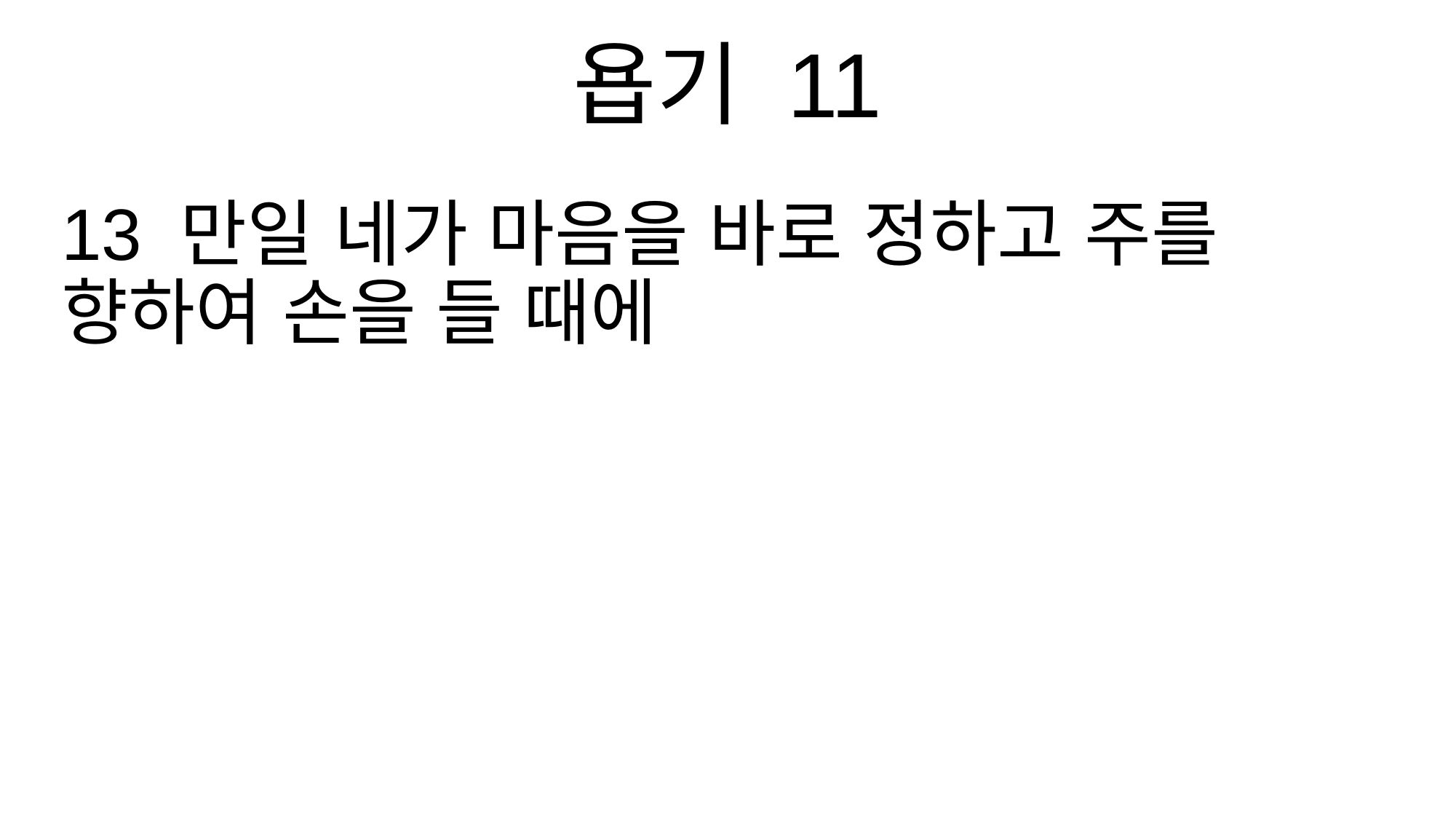

욥기 11
13 만일 네가 마음을 바로 정하고 주를 향하여 손을 들 때에